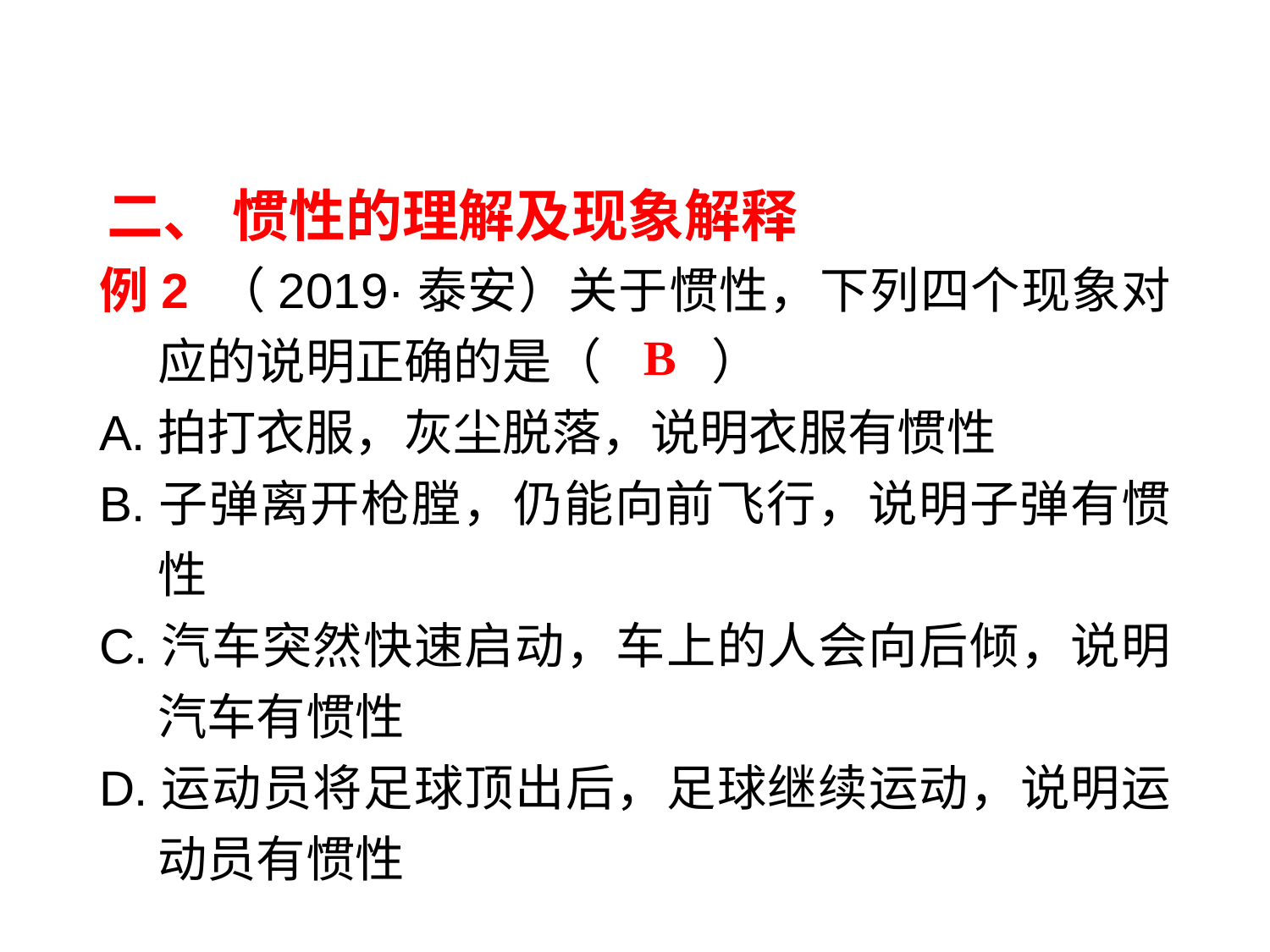

二、 惯性的理解及现象解释
例2 （2019·泰安）关于惯性，下列四个现象对应的说明正确的是（　 　）
A.拍打衣服，灰尘脱落，说明衣服有惯性
B.子弹离开枪膛，仍能向前飞行，说明子弹有惯性
C.汽车突然快速启动，车上的人会向后倾，说明汽车有惯性
D.运动员将足球顶出后，足球继续运动，说明运动员有惯性
B